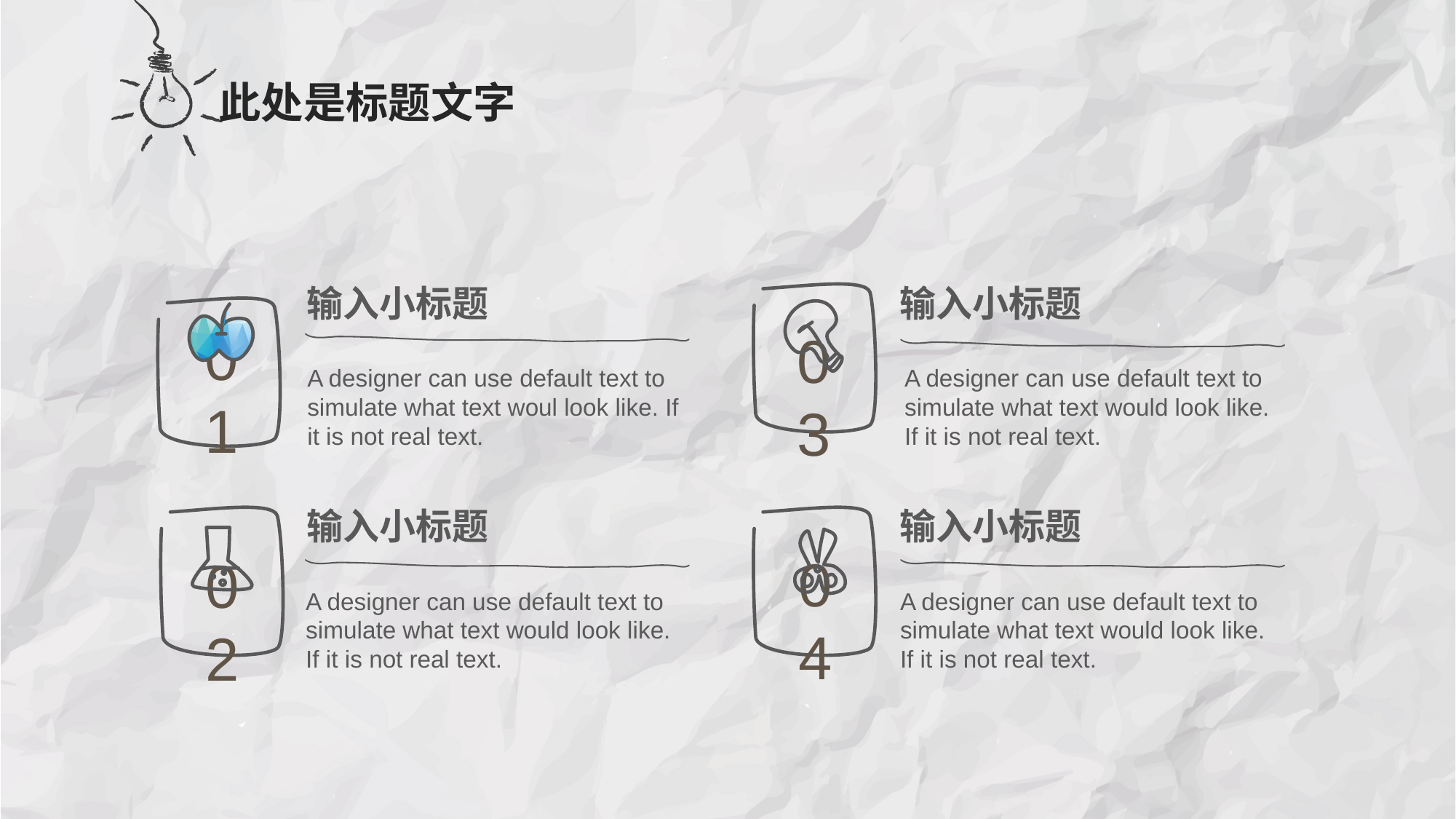

此处是标题文字
输入小标题
输入小标题

03

01

A designer can use default text to simulate what text woul look like. If it is not real text.
A designer can use default text to simulate what text would look like. If it is not real text.
输入小标题
输入小标题

02

04

A designer can use default text to simulate what text would look like. If it is not real text.
A designer can use default text to simulate what text would look like. If it is not real text.